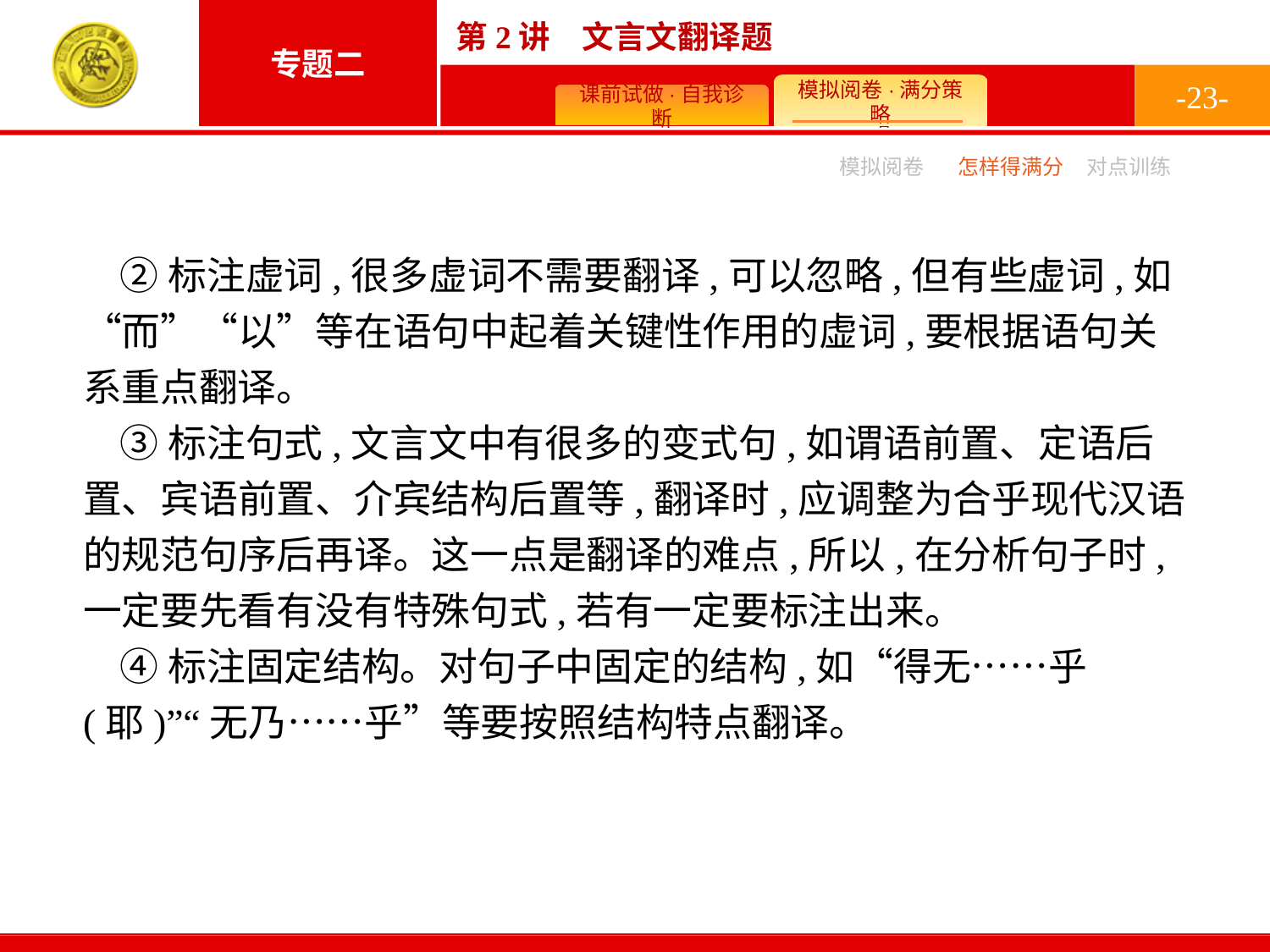

-23-
模拟阅卷
怎样得满分
对点训练
②标注虚词,很多虚词不需要翻译,可以忽略,但有些虚词,如“而”“以”等在语句中起着关键性作用的虚词,要根据语句关系重点翻译。
③标注句式,文言文中有很多的变式句,如谓语前置、定语后置、宾语前置、介宾结构后置等,翻译时,应调整为合乎现代汉语的规范句序后再译。这一点是翻译的难点,所以,在分析句子时,一定要先看有没有特殊句式,若有一定要标注出来。
④标注固定结构。对句子中固定的结构,如“得无……乎(耶)”“无乃……乎”等要按照结构特点翻译。